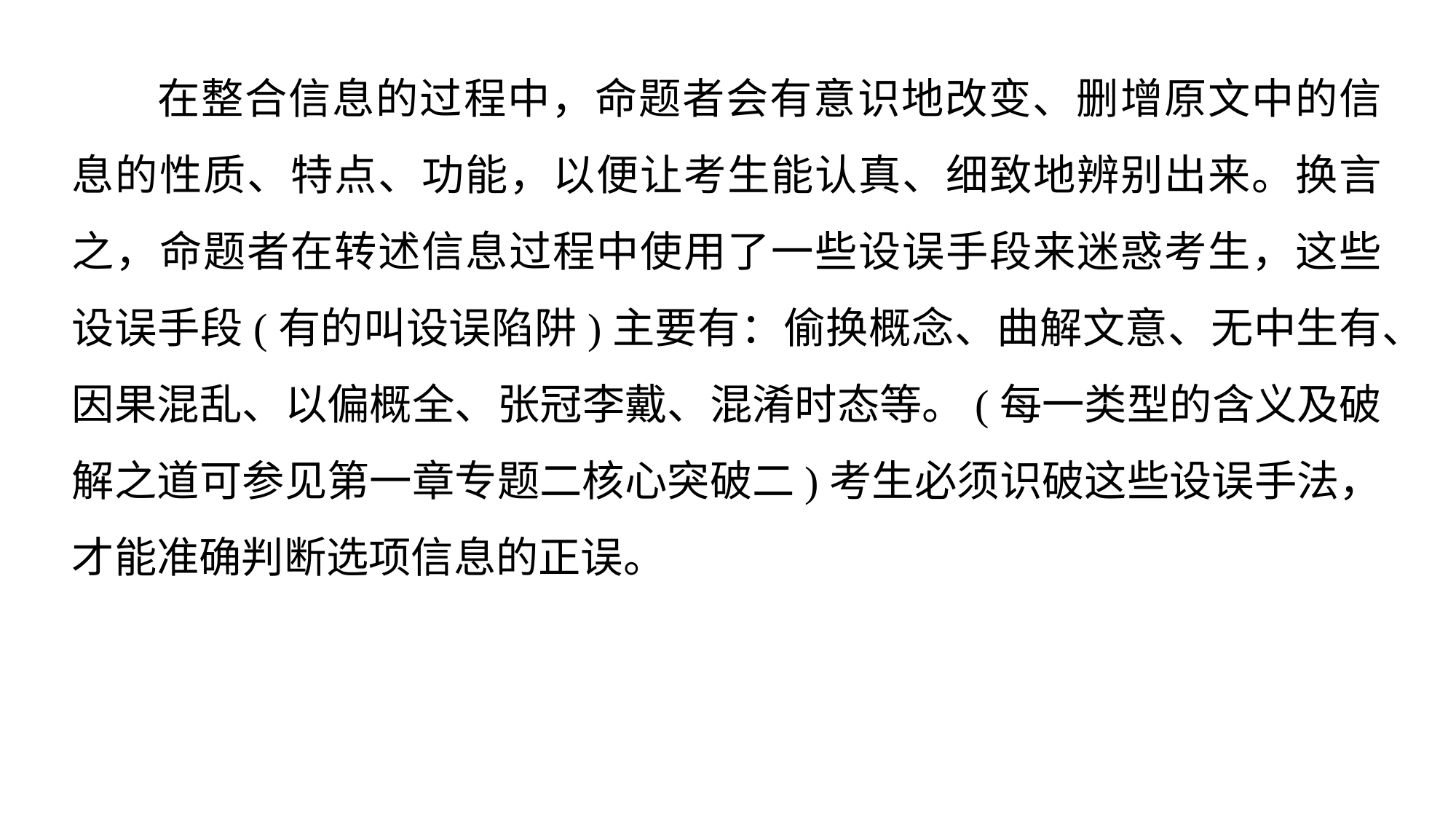

在整合信息的过程中，命题者会有意识地改变、删增原文中的信息的性质、特点、功能，以便让考生能认真、细致地辨别出来。换言之，命题者在转述信息过程中使用了一些设误手段来迷惑考生，这些设误手段(有的叫设误陷阱)主要有：偷换概念、曲解文意、无中生有、因果混乱、以偏概全、张冠李戴、混淆时态等。(每一类型的含义及破解之道可参见第一章专题二核心突破二)考生必须识破这些设误手法，才能准确判断选项信息的正误。